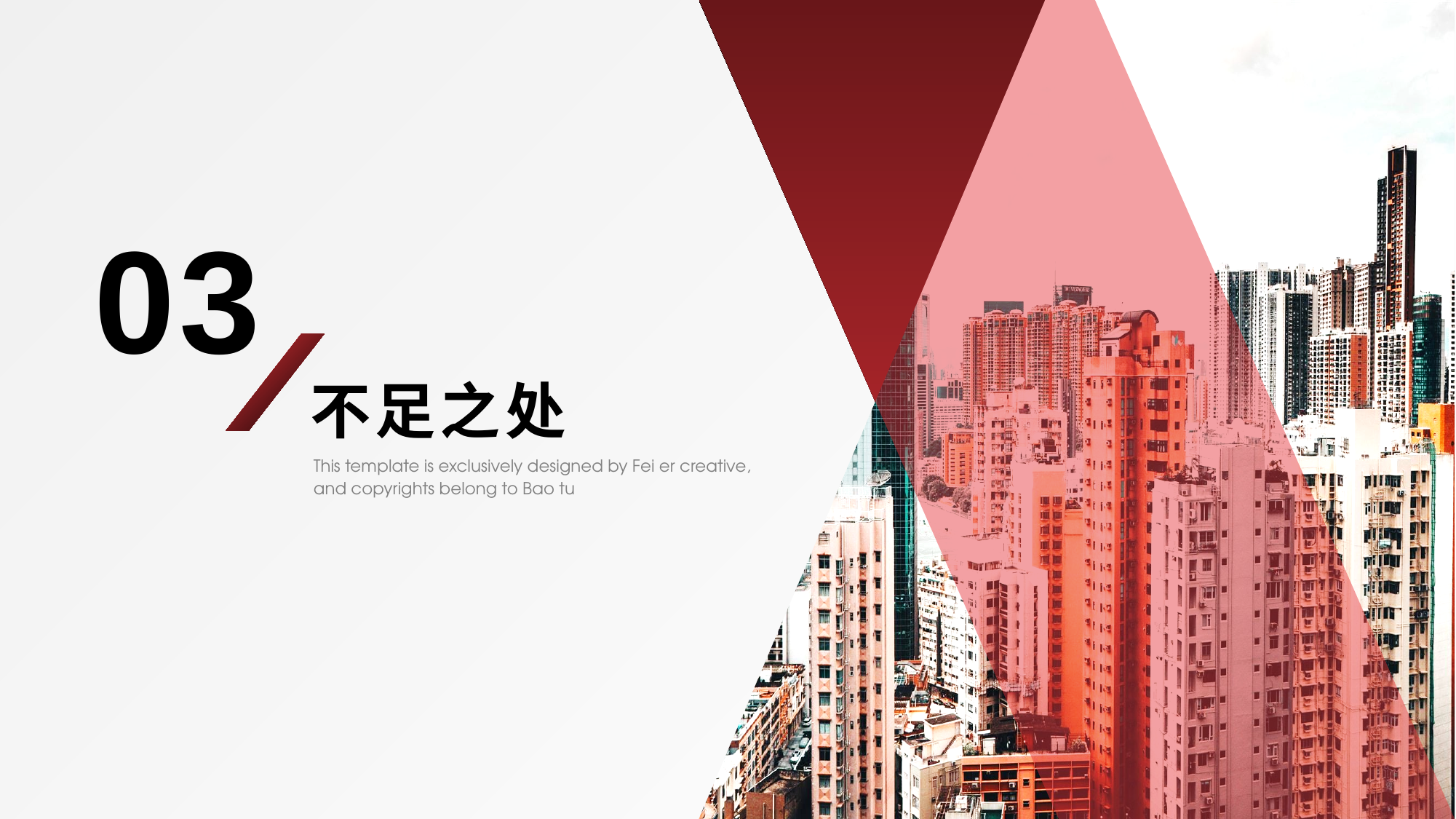

03

不足之处
This template is exclusively designed by Fei er creative, and copyrights belong to Bao tu